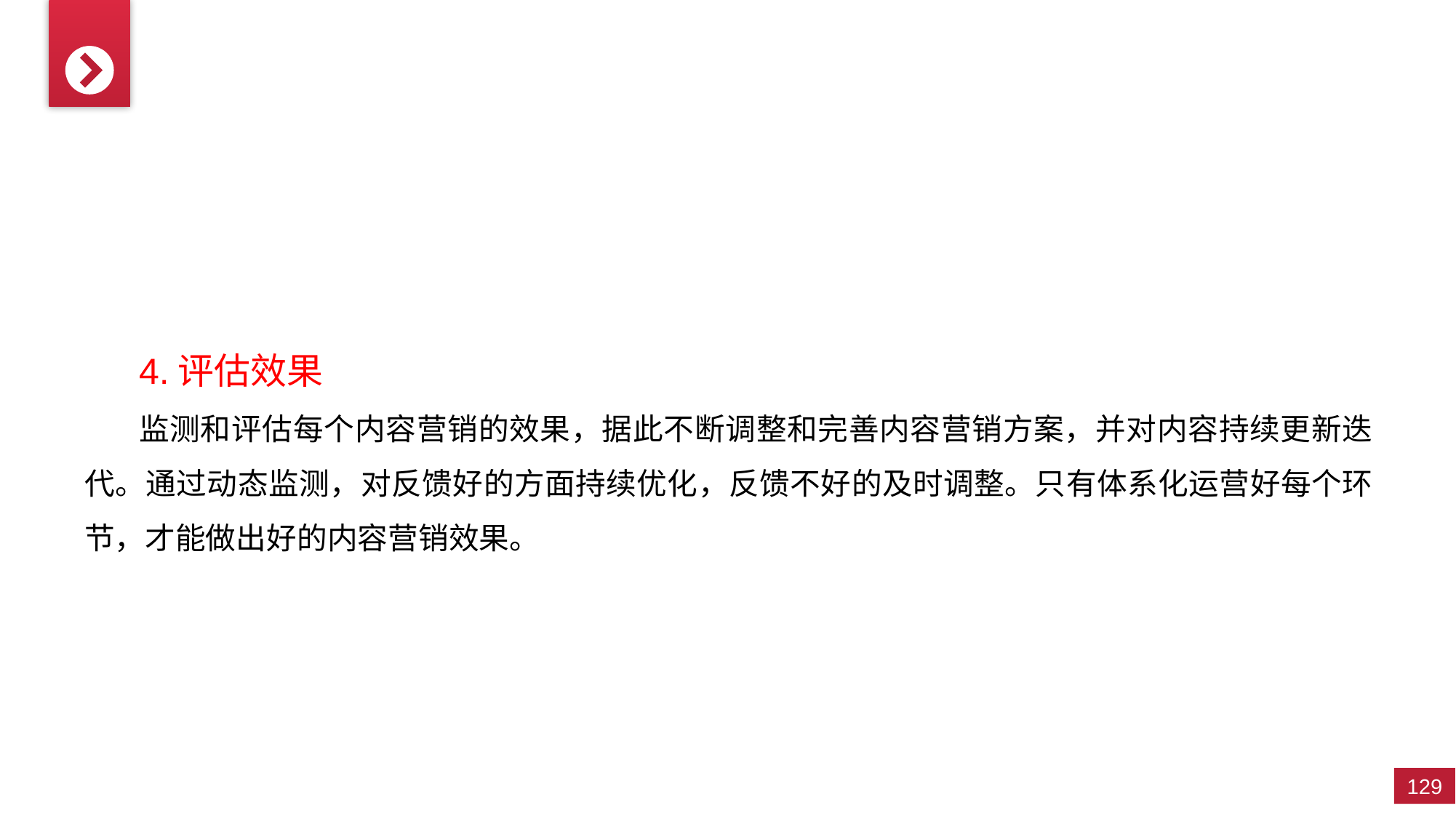

4.评估效果
监测和评估每个内容营销的效果，据此不断调整和完善内容营销方案，并对内容持续更新迭代。通过动态监测，对反馈好的方面持续优化，反馈不好的及时调整。只有体系化运营好每个环节，才能做出好的内容营销效果。